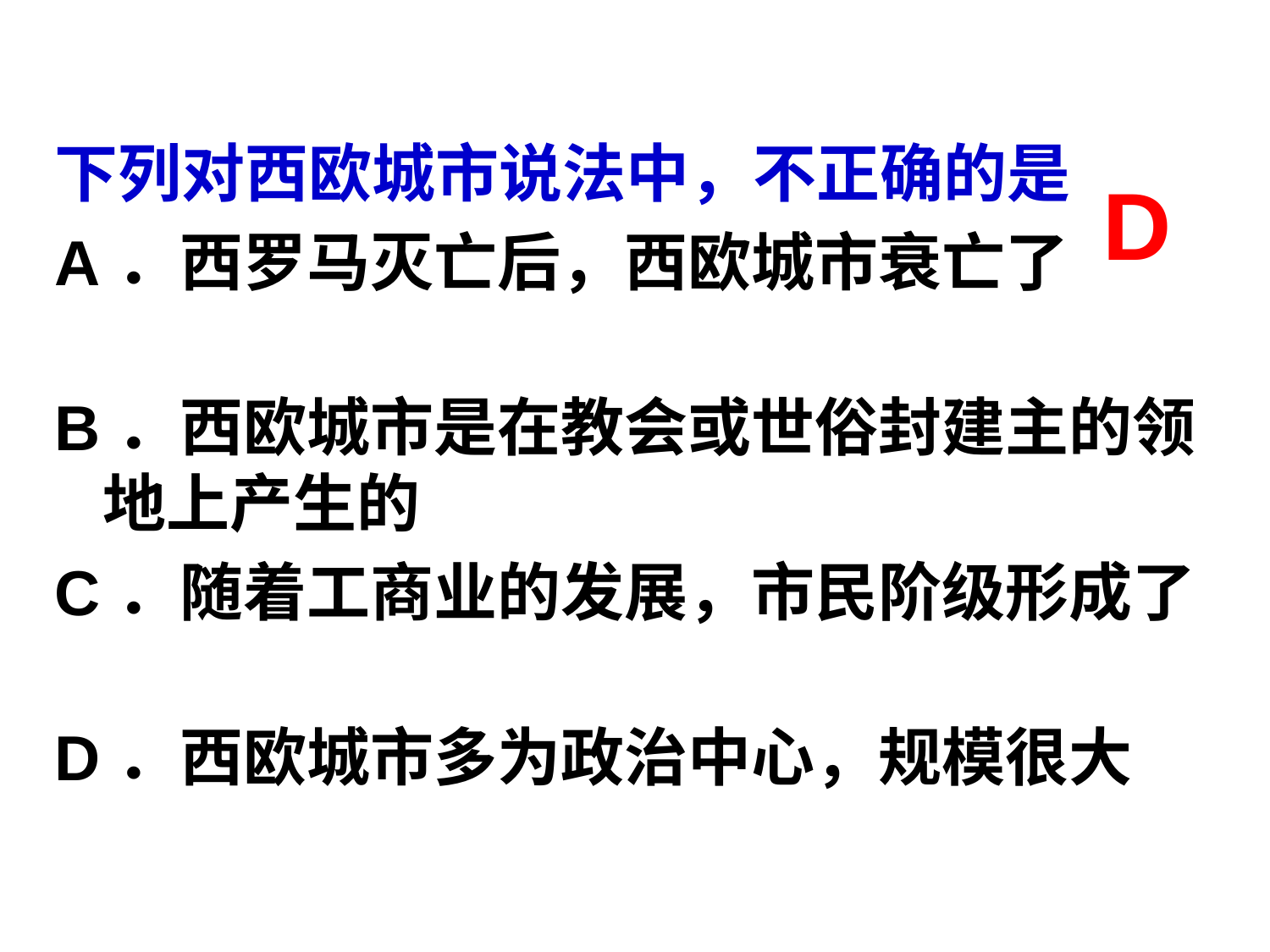

下列对西欧城市说法中，不正确的是
A．西罗马灭亡后，西欧城市衰亡了
B．西欧城市是在教会或世俗封建主的领地上产生的
C．随着工商业的发展，市民阶级形成了
D．西欧城市多为政治中心，规模很大
D